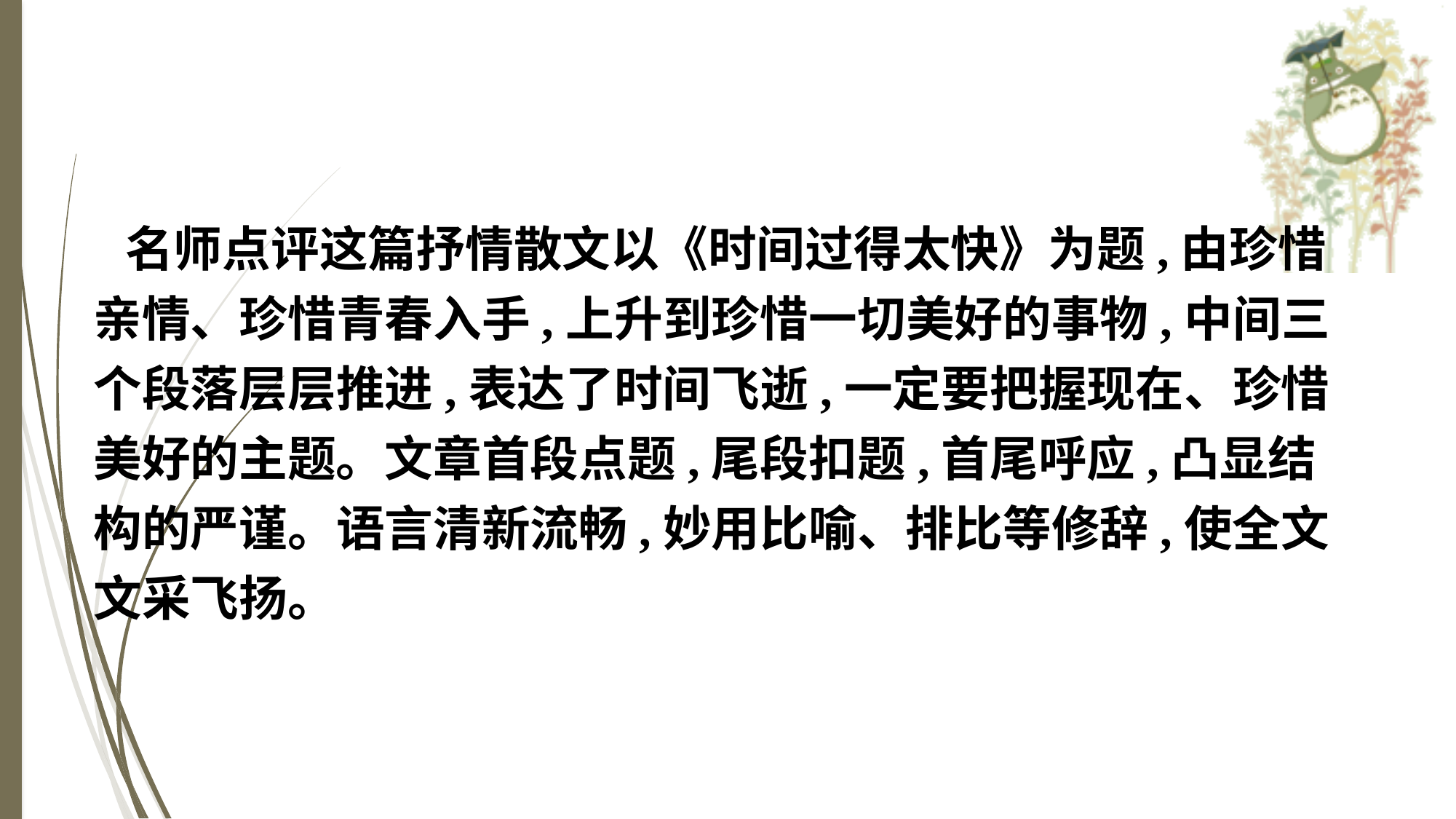

名师点评这篇抒情散文以《时间过得太快》为题,由珍惜亲情、珍惜青春入手,上升到珍惜一切美好的事物,中间三个段落层层推进,表达了时间飞逝,一定要把握现在、珍惜美好的主题。文章首段点题,尾段扣题,首尾呼应,凸显结构的严谨。语言清新流畅,妙用比喻、排比等修辞,使全文文采飞扬。